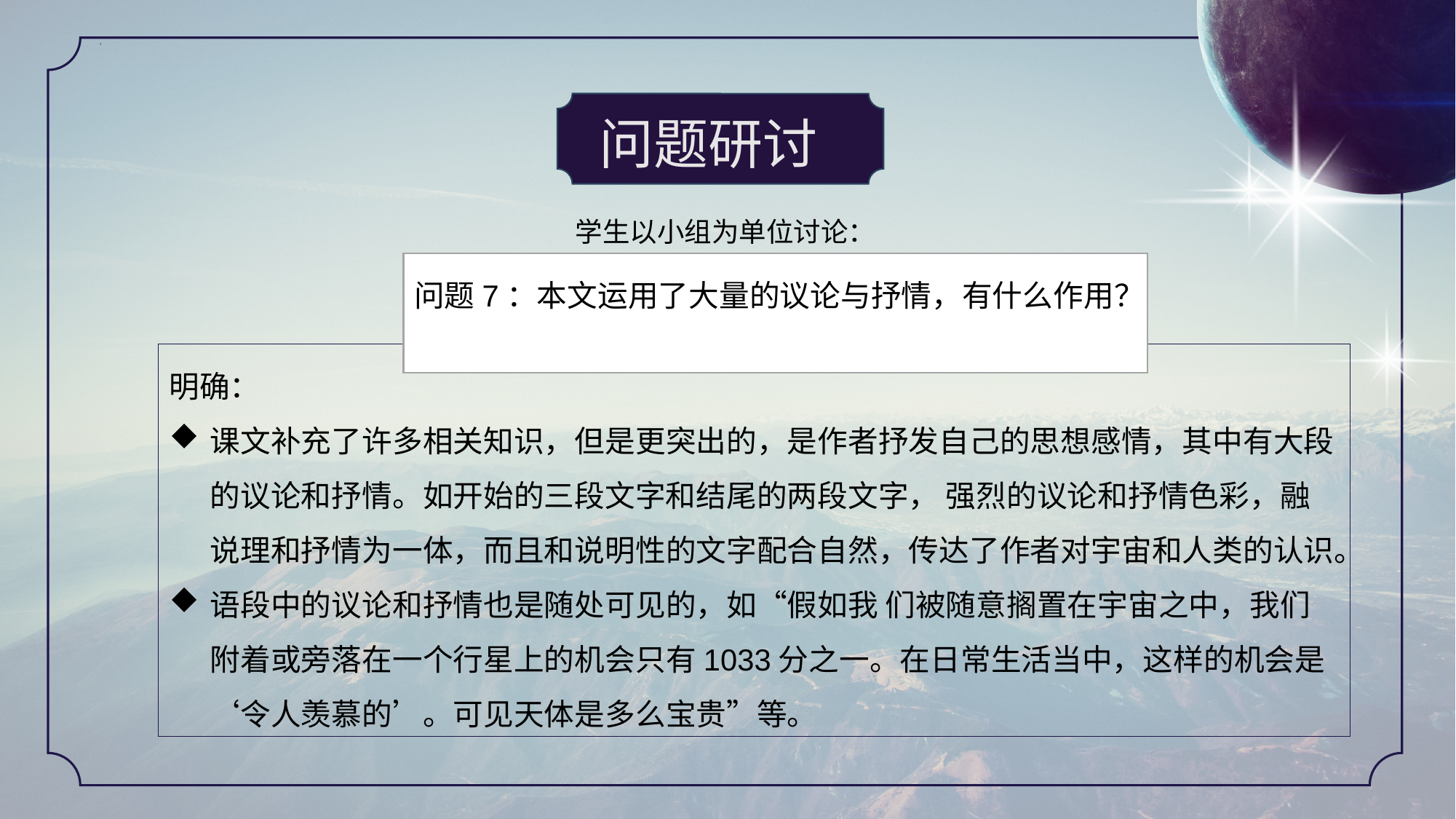

问题研讨
学生以小组为单位讨论：
问题7：本文运用了大量的议论与抒情，有什么作用？
明确：
课文补充了许多相关知识，但是更突出的，是作者抒发自己的思想感情，其中有大段的议论和抒情。如开始的三段文字和结尾的两段文字， 强烈的议论和抒情色彩，融说理和抒情为一体，而且和说明性的文字配合自然，传达了作者对宇宙和人类的认识。
语段中的议论和抒情也是随处可见的，如“假如我 们被随意搁置在宇宙之中，我们附着或旁落在一个行星上的机会只有1033分之一。在日常生活当中，这样的机会是‘令人羡慕的’。可见天体是多么宝贵”等。